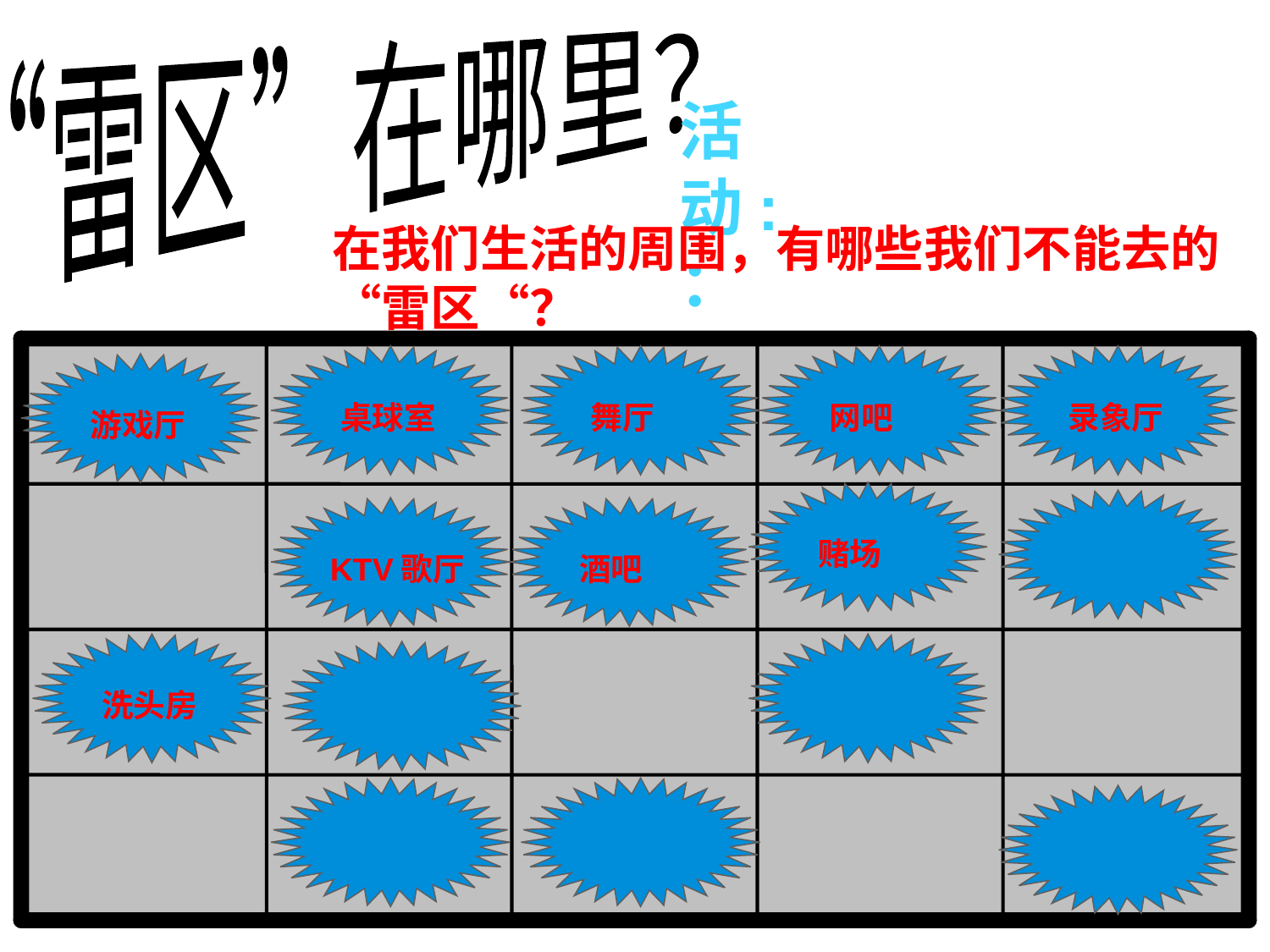

“雷区”在哪里？
活动:：
在我们生活的周围，有哪些我们不能去的“雷区“？

桌球室
舞厅
网吧
录象厅
游戏厅

赌场

KTV歌厅
酒吧

洗头房